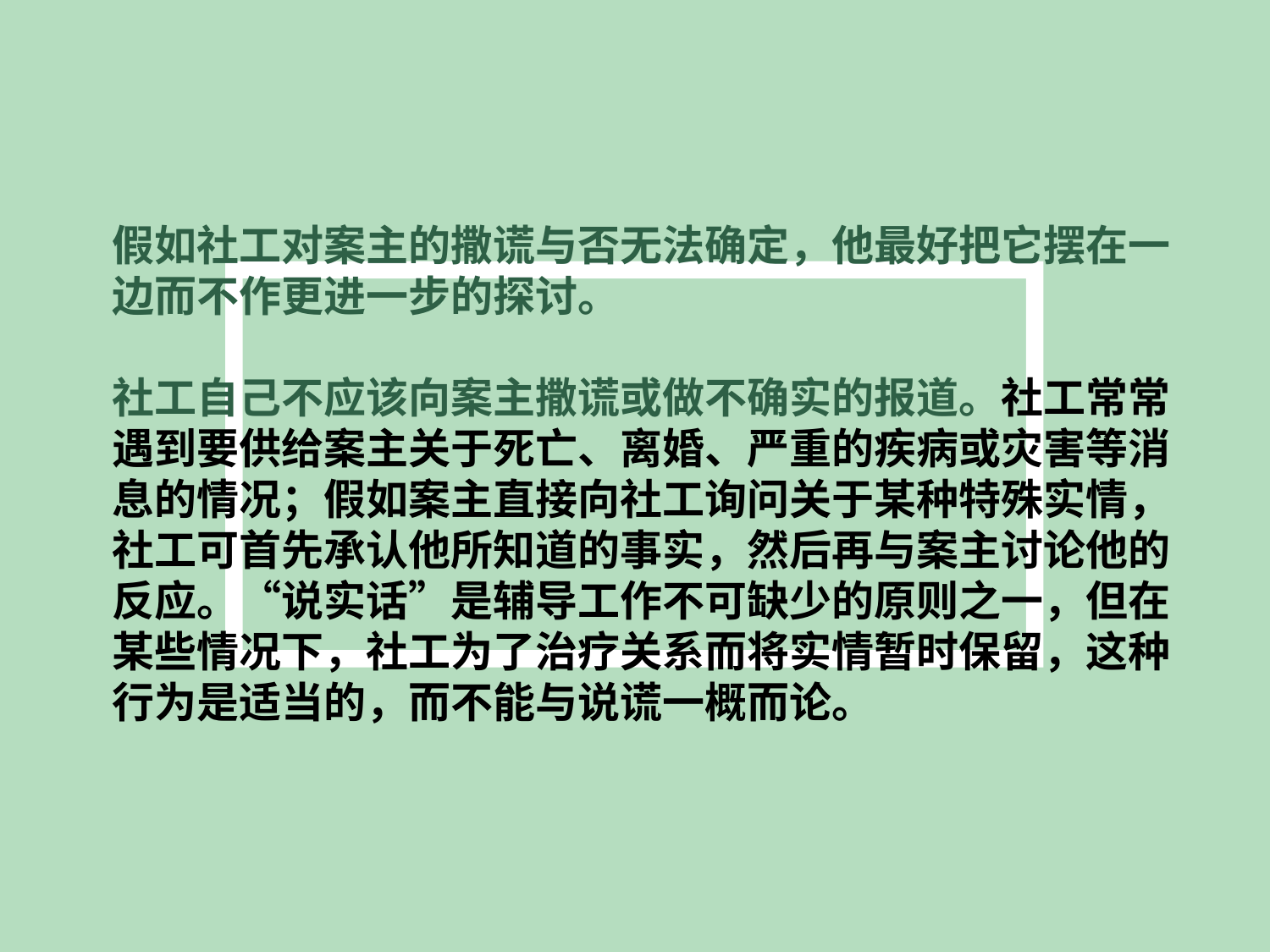

假如社工对案主的撒谎与否无法确定，他最好把它摆在一边而不作更进一步的探讨。

社工自己不应该向案主撒谎或做不确实的报道。社工常常遇到要供给案主关于死亡、离婚、严重的疾病或灾害等消息的情况；假如案主直接向社工询问关于某种特殊实情，社工可首先承认他所知道的事实，然后再与案主讨论他的反应。“说实话”是辅导工作不可缺少的原则之一，但在某些情况下，社工为了治疗关系而将实情暂时保留，这种行为是适当的，而不能与说谎一概而论。